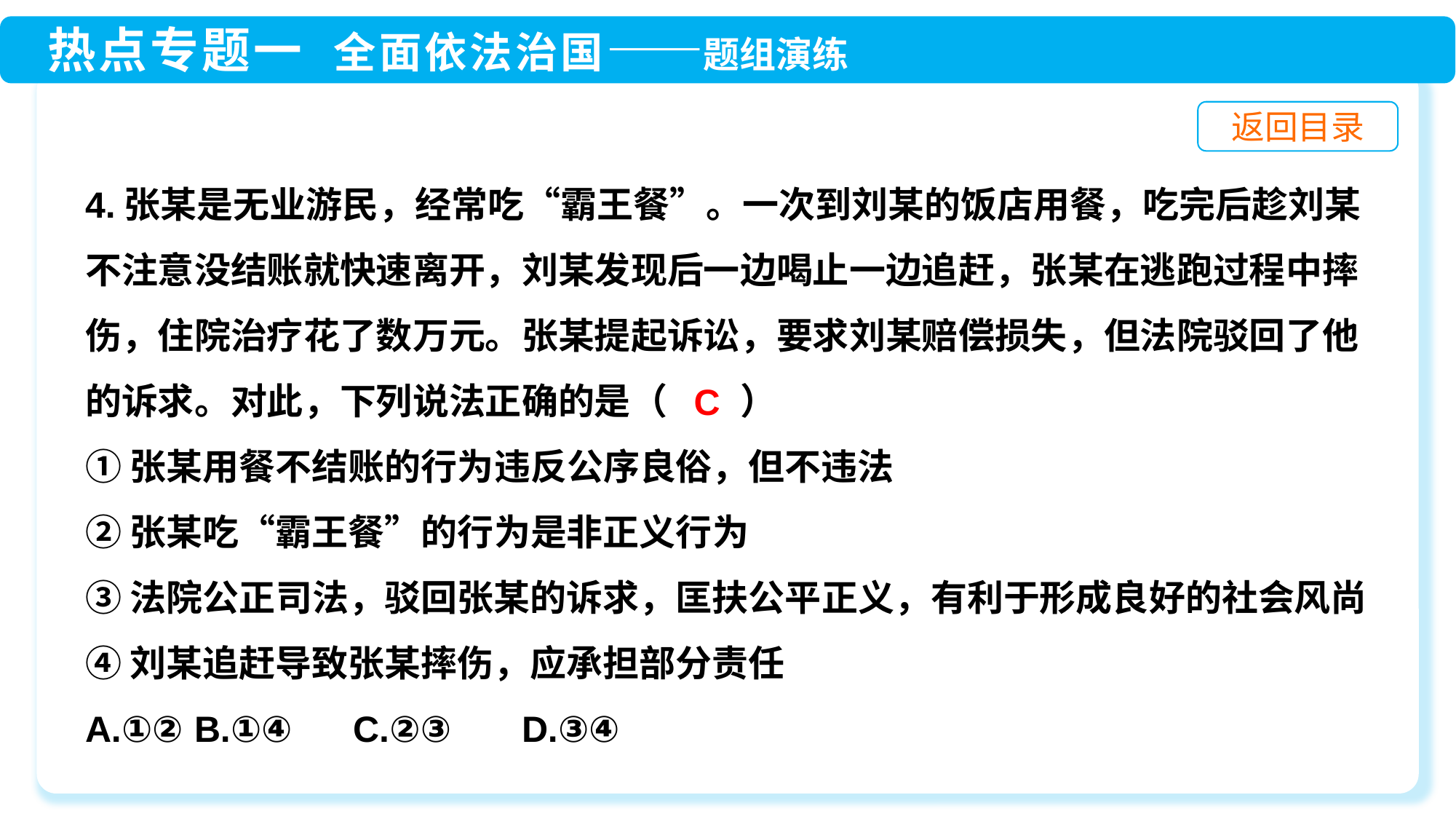

4.张某是无业游民，经常吃“霸王餐”。一次到刘某的饭店用餐，吃完后趁刘某不注意没结账就快速离开，刘某发现后一边喝止一边追赶，张某在逃跑过程中摔伤，住院治疗花了数万元。张某提起诉讼，要求刘某赔偿损失，但法院驳回了他的诉求。对此，下列说法正确的是（　　）
①张某用餐不结账的行为违反公序良俗，但不违法
②张某吃“霸王餐”的行为是非正义行为
③法院公正司法，驳回张某的诉求，匡扶公平正义，有利于形成良好的社会风尚
④刘某追赶导致张某摔伤，应承担部分责任
A.①②	B.①④      C.②③	D.③④
C